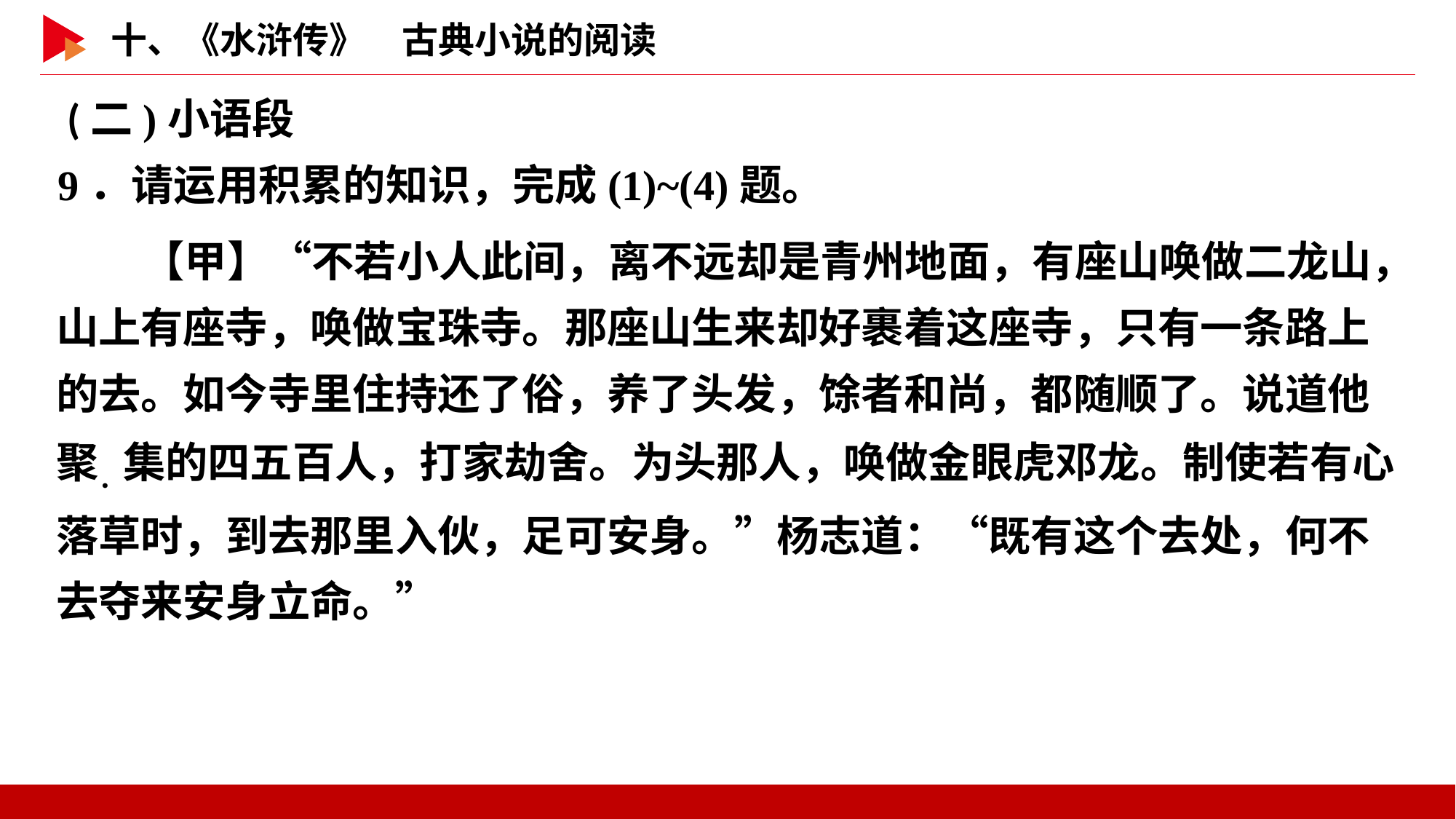

(二)小语段
9．请运用积累的知识，完成(1)~(4)题。
【甲】“不若小人此间，离不远却是青州地面，有座山唤做二龙山，山上有座寺，唤做宝珠寺。那座山生来却好裹着这座寺，只有一条路上的去。如今寺里住持还了俗，养了头发，馀者和尚，都随顺了。说道他聚．集的四五百人，打家劫舍。为头那人，唤做金眼虎邓龙。制使若有心落草时，到去那里入伙，足可安身。”杨志道：“既有这个去处，何不去夺来安身立命。”